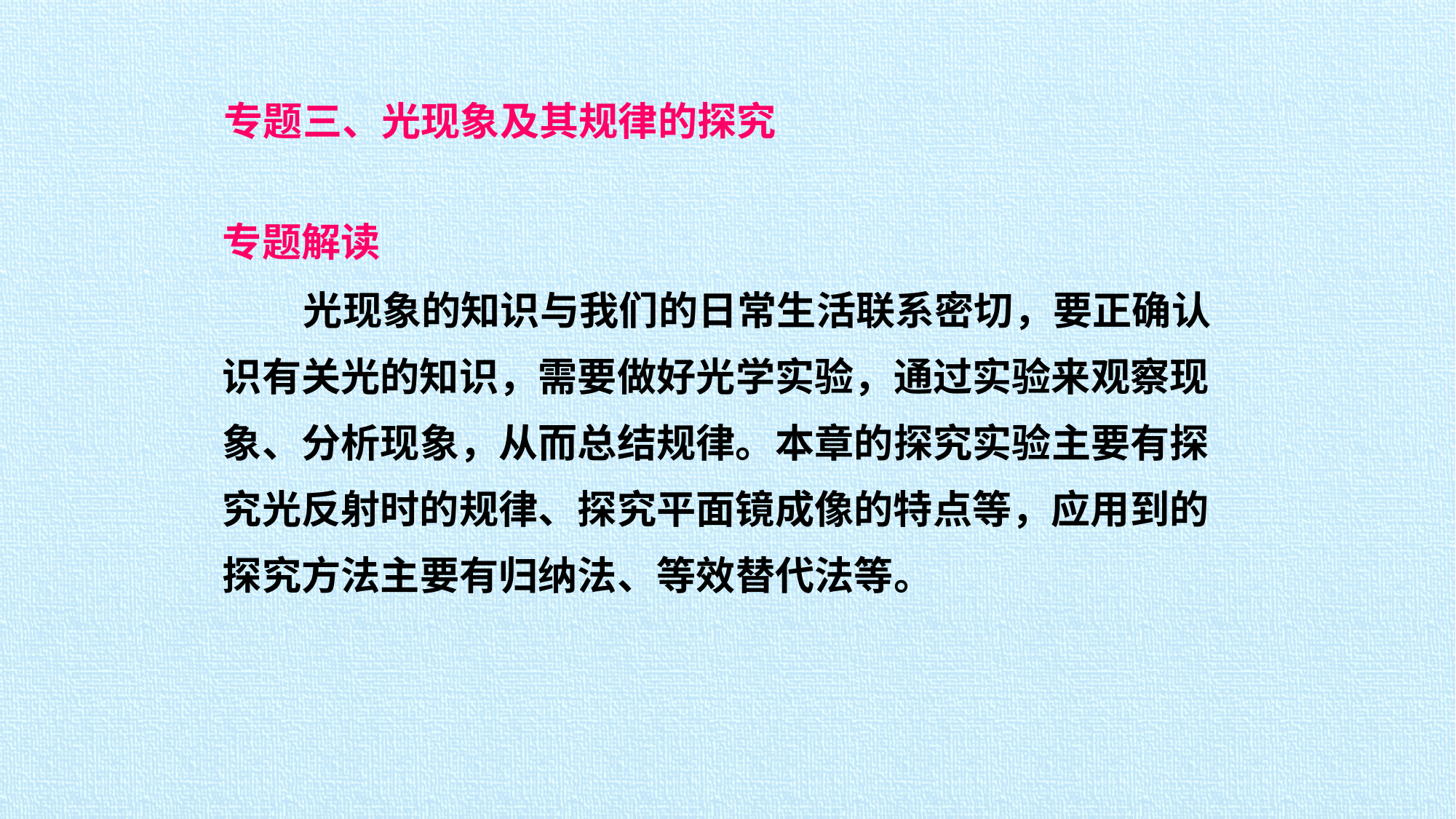

专题三、光现象及其规律的探究
专题解读
        光现象的知识与我们的日常生活联系密切，要正确认识有关光的知识，需要做好光学实验，通过实验来观察现象、分析现象，从而总结规律。本章的探究实验主要有探究光反射时的规律、探究平面镜成像的特点等，应用到的探究方法主要有归纳法、等效替代法等。